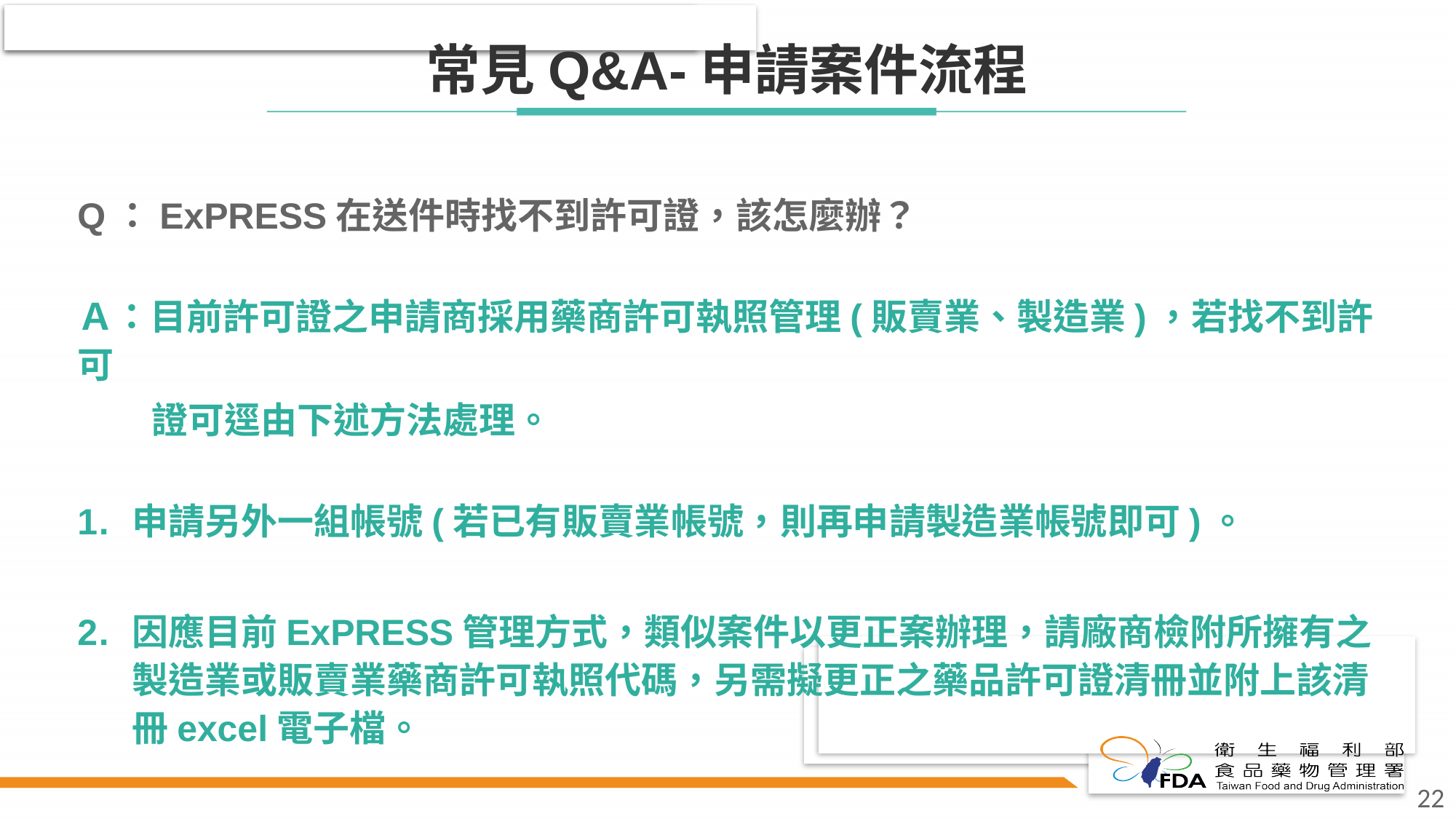

# 常見Q&A-申請案件流程

Q：ExPRESS在送件時找不到許可證，該怎麼辦？

Ａ：目前許可證之申請商採用藥商許可執照管理(販賣業、製造業)，若找不到許可
        證可逕由下述方法處理。

申請另外一組帳號(若已有販賣業帳號，則再申請製造業帳號即可)。

因應目前ExPRESS管理方式，類似案件以更正案辦理，請廠商檢附所擁有之製造業或販賣業藥商許可執照代碼，另需擬更正之藥品許可證清冊並附上該清冊excel電子檔。